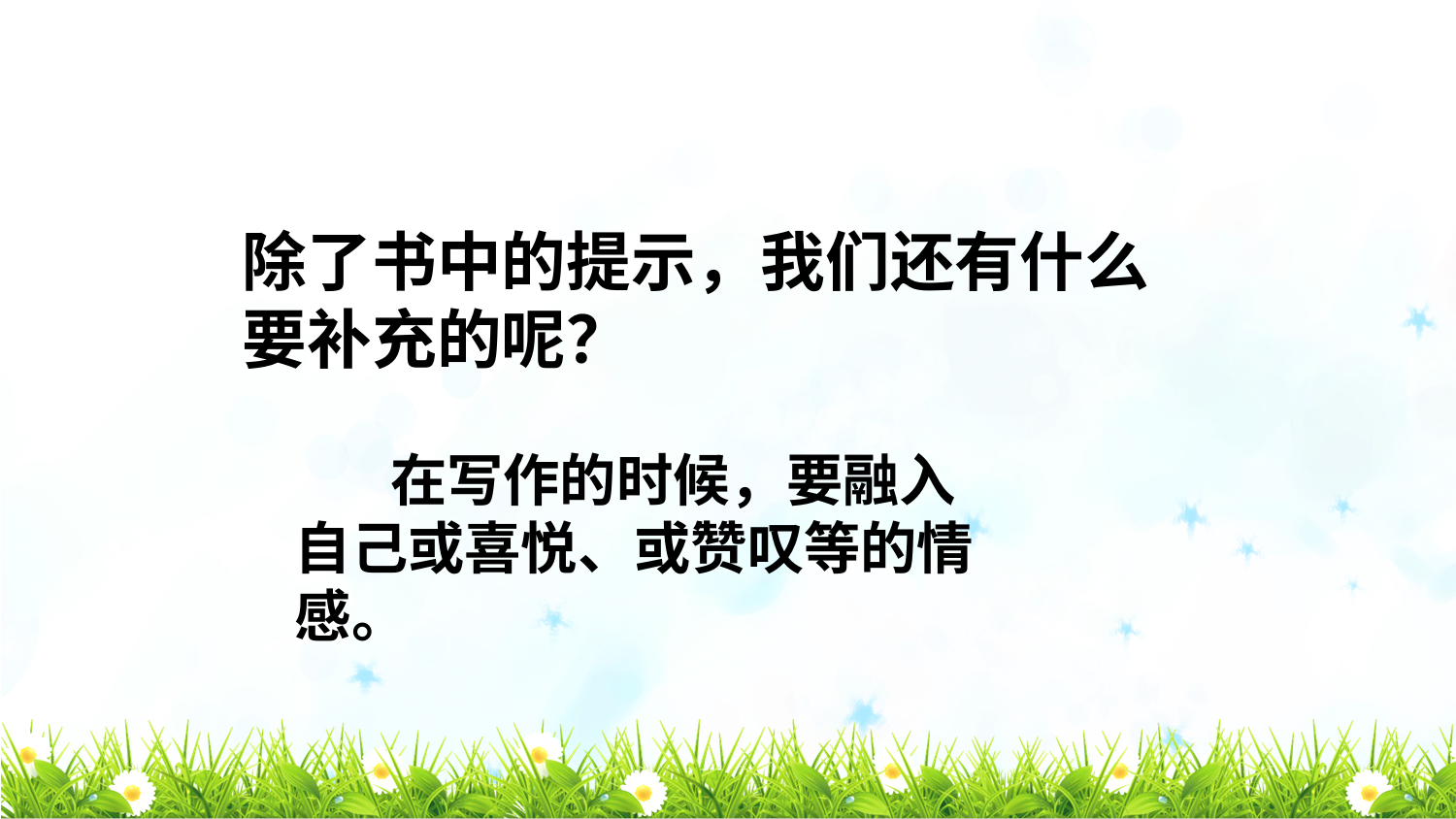

除了书中的提示，我们还有什么要补充的呢？
  在写作的时候，要融入自己或喜悦、或赞叹等的情感。